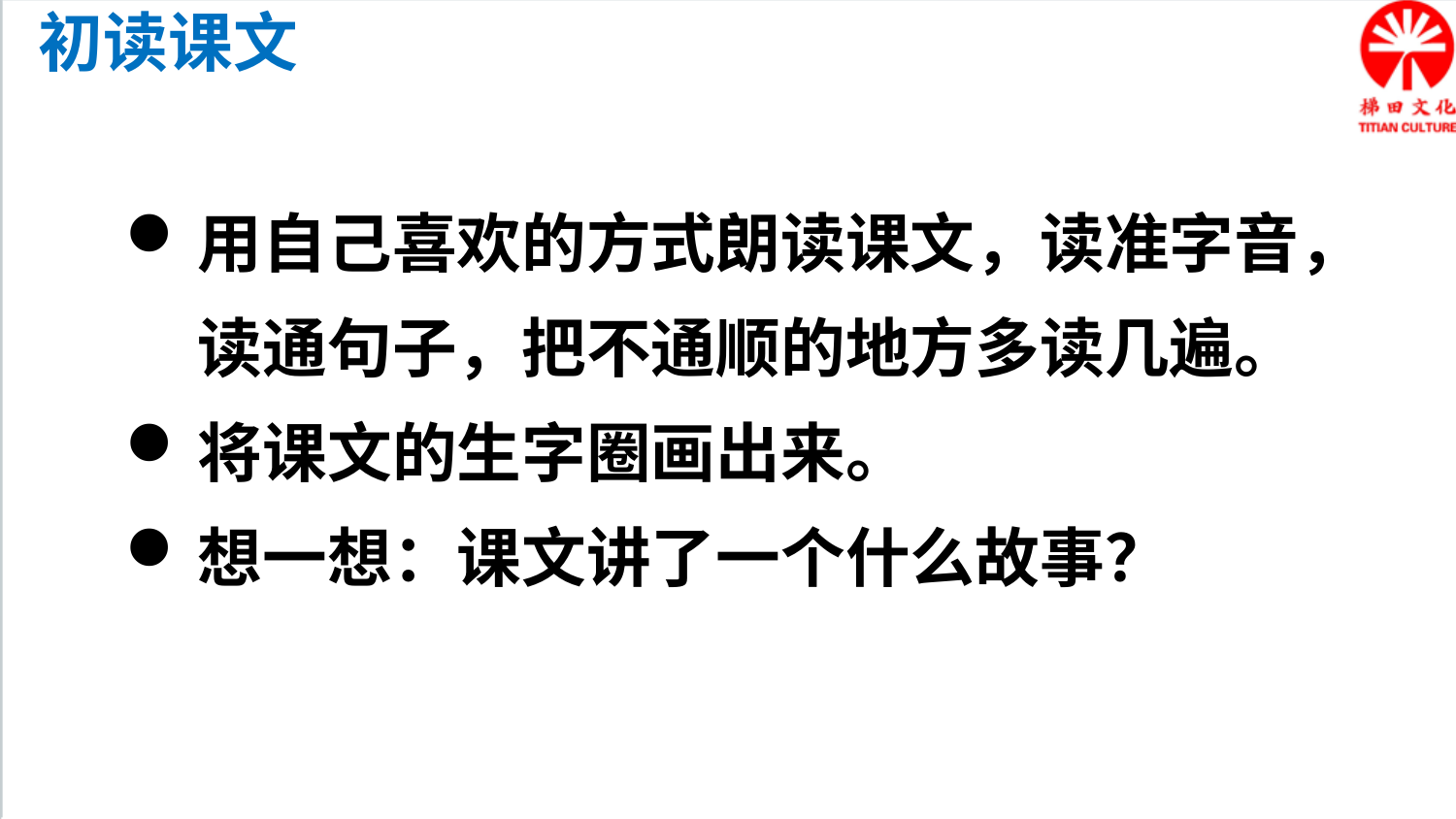

初读课文
用自己喜欢的方式朗读课文，读准字音，读通句子，把不通顺的地方多读几遍。
将课文的生字圈画出来。
想一想：课文讲了一个什么故事？